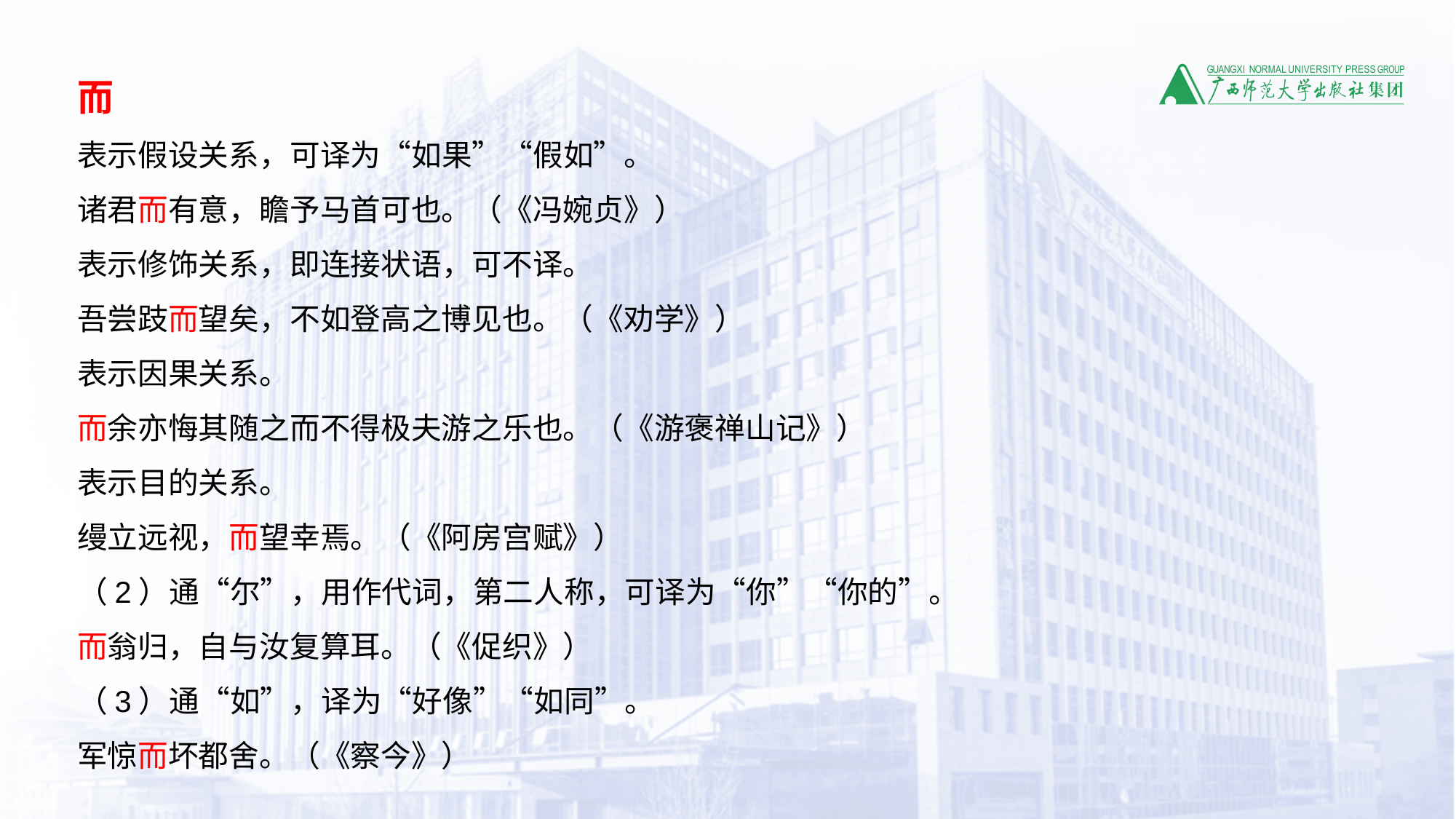

而
表示假设关系，可译为“如果”“假如”。
诸君而有意，瞻予马首可也。（《冯婉贞》）
表示修饰关系，即连接状语，可不译。
吾尝跂而望矣，不如登高之博见也。（《劝学》）
表示因果关系。
而余亦悔其随之而不得极夫游之乐也。（《游褒禅山记》）
表示目的关系。
缦立远视，而望幸焉。（《阿房宫赋》）
（2）通“尔”，用作代词，第二人称，可译为“你”“你的”。
而翁归，自与汝复算耳。（《促织》）
（3）通“如”，译为“好像”“如同”。
军惊而坏都舍。（《察今》）